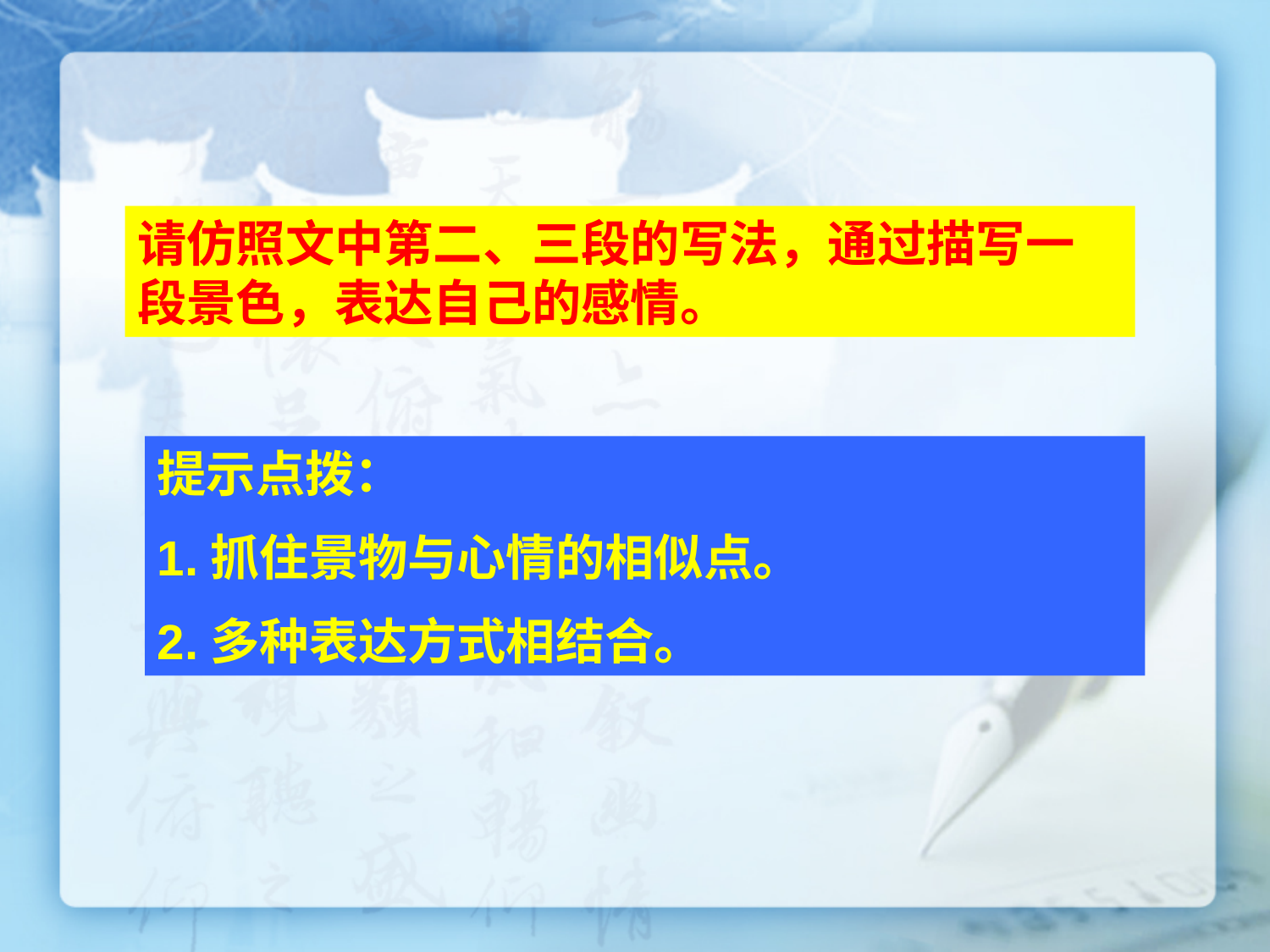

请仿照文中第二、三段的写法，通过描写一段景色，表达自己的感情。
提示点拨：
1.抓住景物与心情的相似点。
2.多种表达方式相结合。